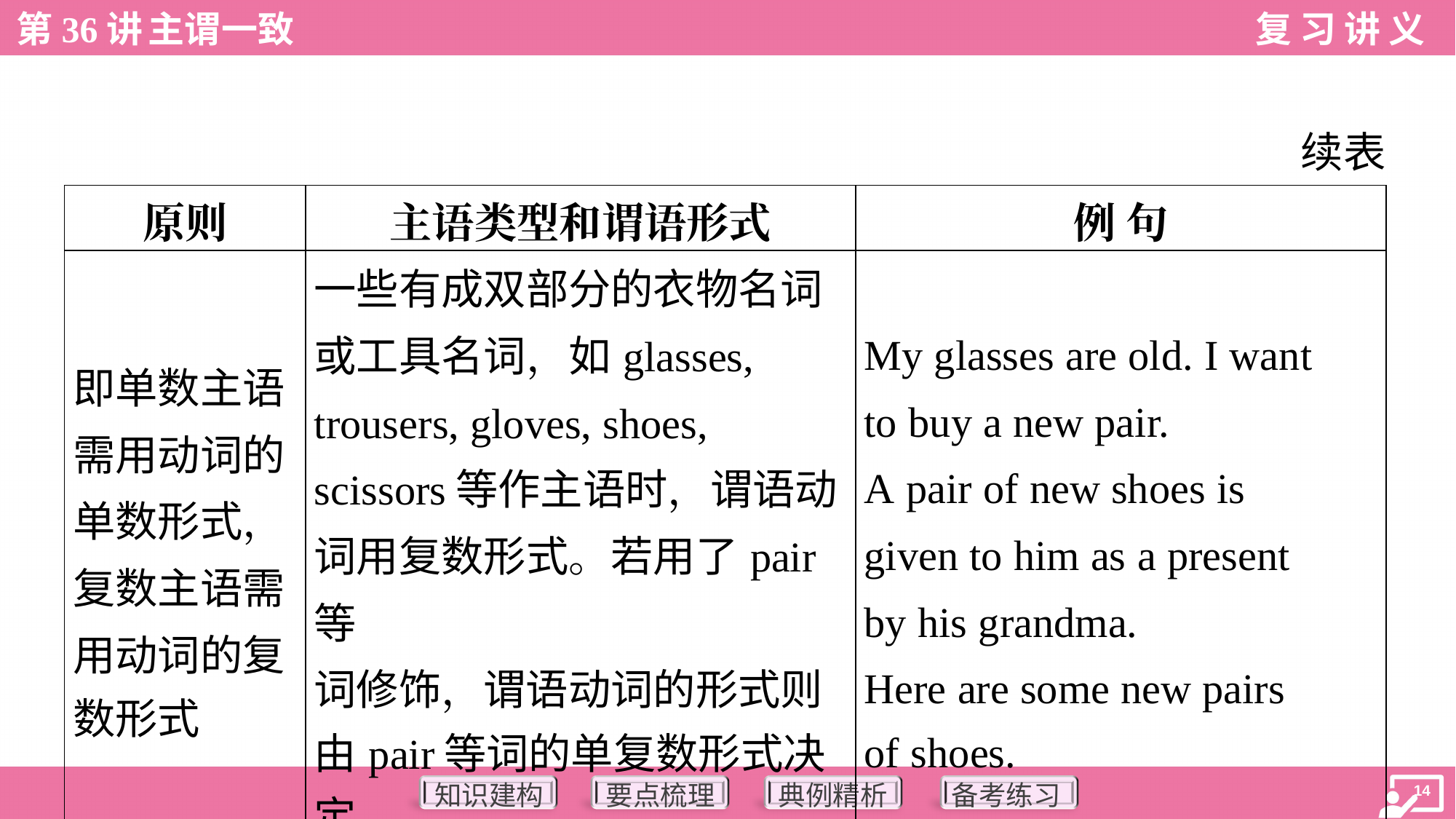

续表
| 原则 | 主语类型和谓语形式 | 例 句 |
| --- | --- | --- |
| 即单数主语 需用动词的 单数形式， 复数主语需 用动词的复 数形式 | 一些有成双部分的衣物名词 或工具名词，如glasses, trousers, gloves, shoes, scissors等作主语时，谓语动 词用复数形式。若用了pair等 词修饰，谓语动词的形式则 由pair等词的单复数形式决定 | My glasses are old. I want to buy a new pair. A pair of new shoes is given to him as a present by his grandma. Here are some new pairs of shoes. |